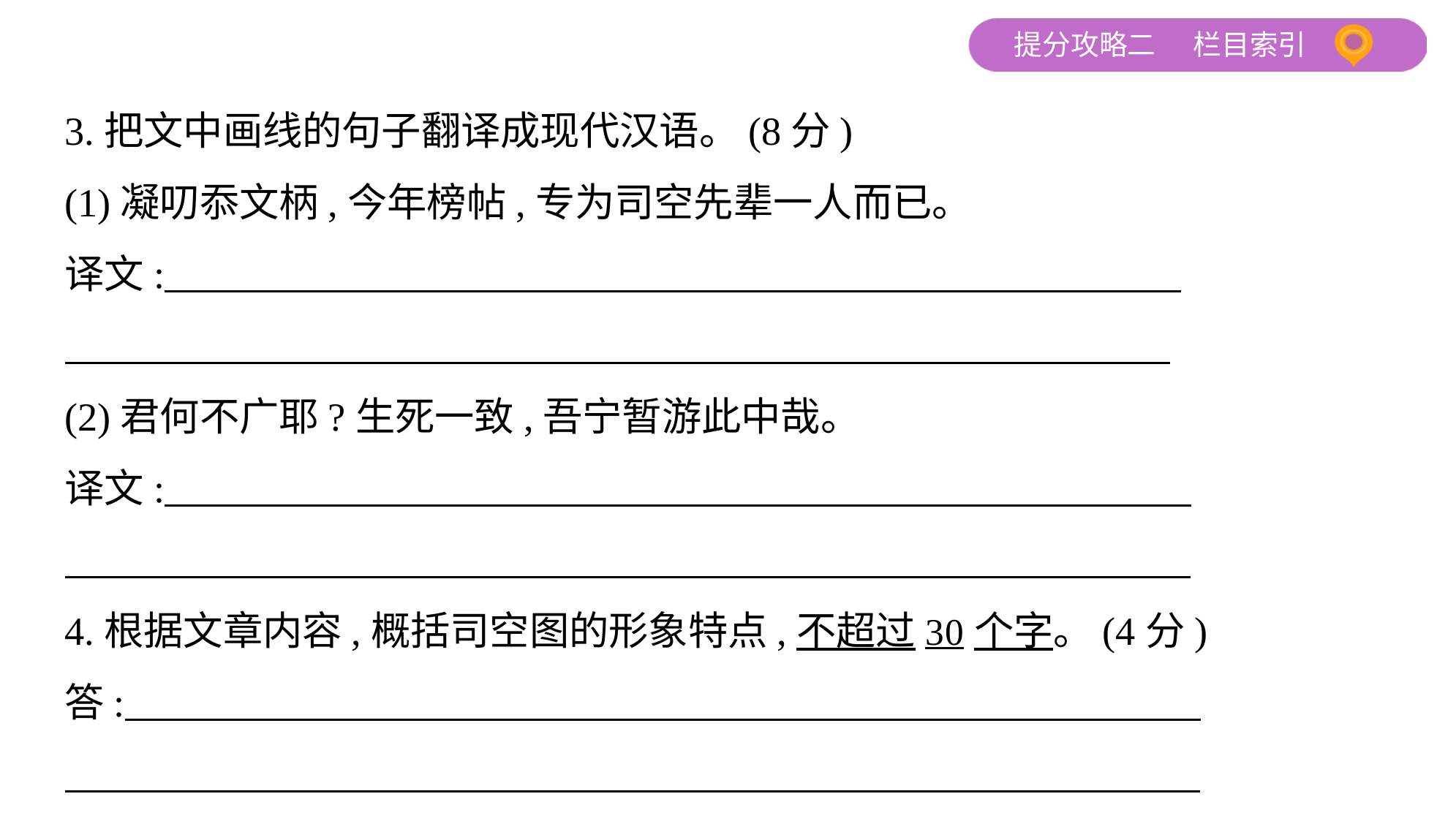

3.把文中画线的句子翻译成现代汉语。(8分)
(1)凝叨忝文柄,今年榜帖,专为司空先辈一人而已。
译文:

(2)君何不广耶?生死一致,吾宁暂游此中哉。
译文:

4.根据文章内容,概括司空图的形象特点,不超过30个字。(4分)
答: